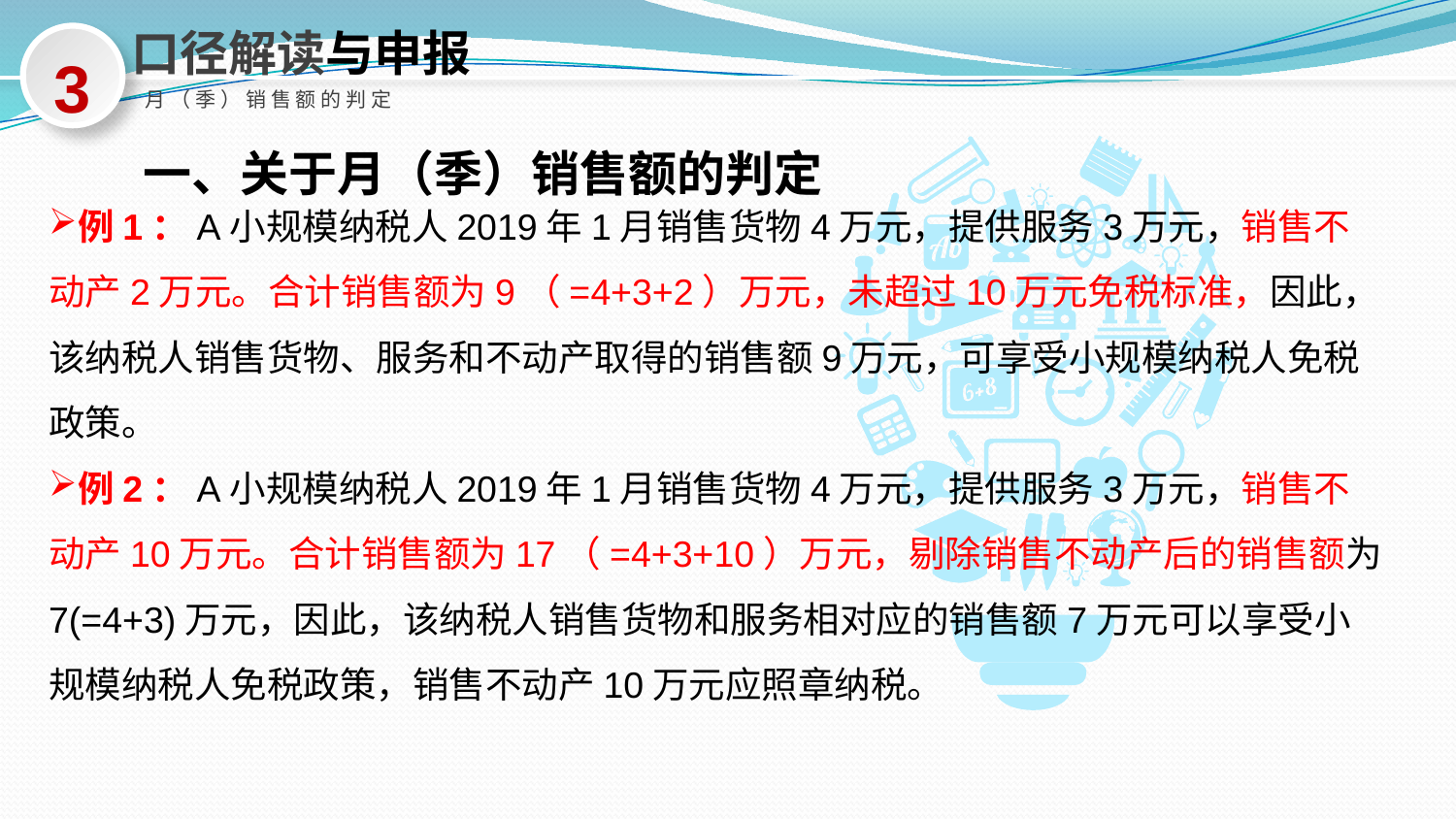

口径解读与申报

3
月（季）销售额的判定

一、关于月（季）销售额的判定

例1：A小规模纳税人2019年1月销售货物4万元，提供服务3万元，销售不动产2万元。合计销售额为9（=4+3+2）万元，未超过10万元免税标准，因此，该纳税人销售货物、服务和不动产取得的销售额9万元，可享受小规模纳税人免税政策。
例2：A小规模纳税人2019年1月销售货物4万元，提供服务3万元，销售不动产10万元。合计销售额为17（=4+3+10）万元，剔除销售不动产后的销售额为7(=4+3)万元，因此，该纳税人销售货物和服务相对应的销售额7万元可以享受小规模纳税人免税政策，销售不动产10万元应照章纳税。